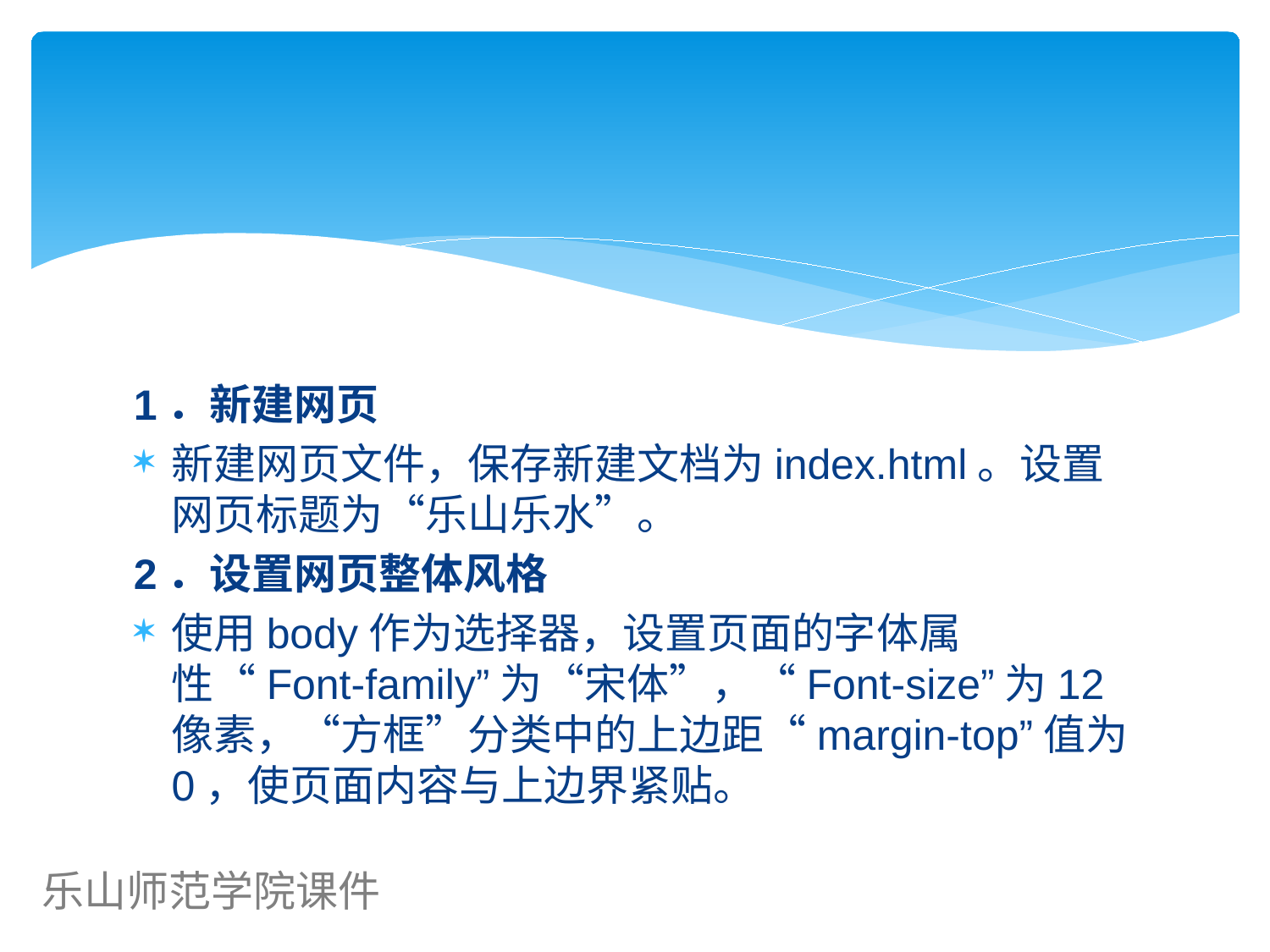

#
1．新建网页
新建网页文件，保存新建文档为index.html。设置网页标题为“乐山乐水”。
2．设置网页整体风格
使用body作为选择器，设置页面的字体属性“Font-family”为“宋体”，“Font-size”为12像素，“方框”分类中的上边距“margin-top”值为0，使页面内容与上边界紧贴。